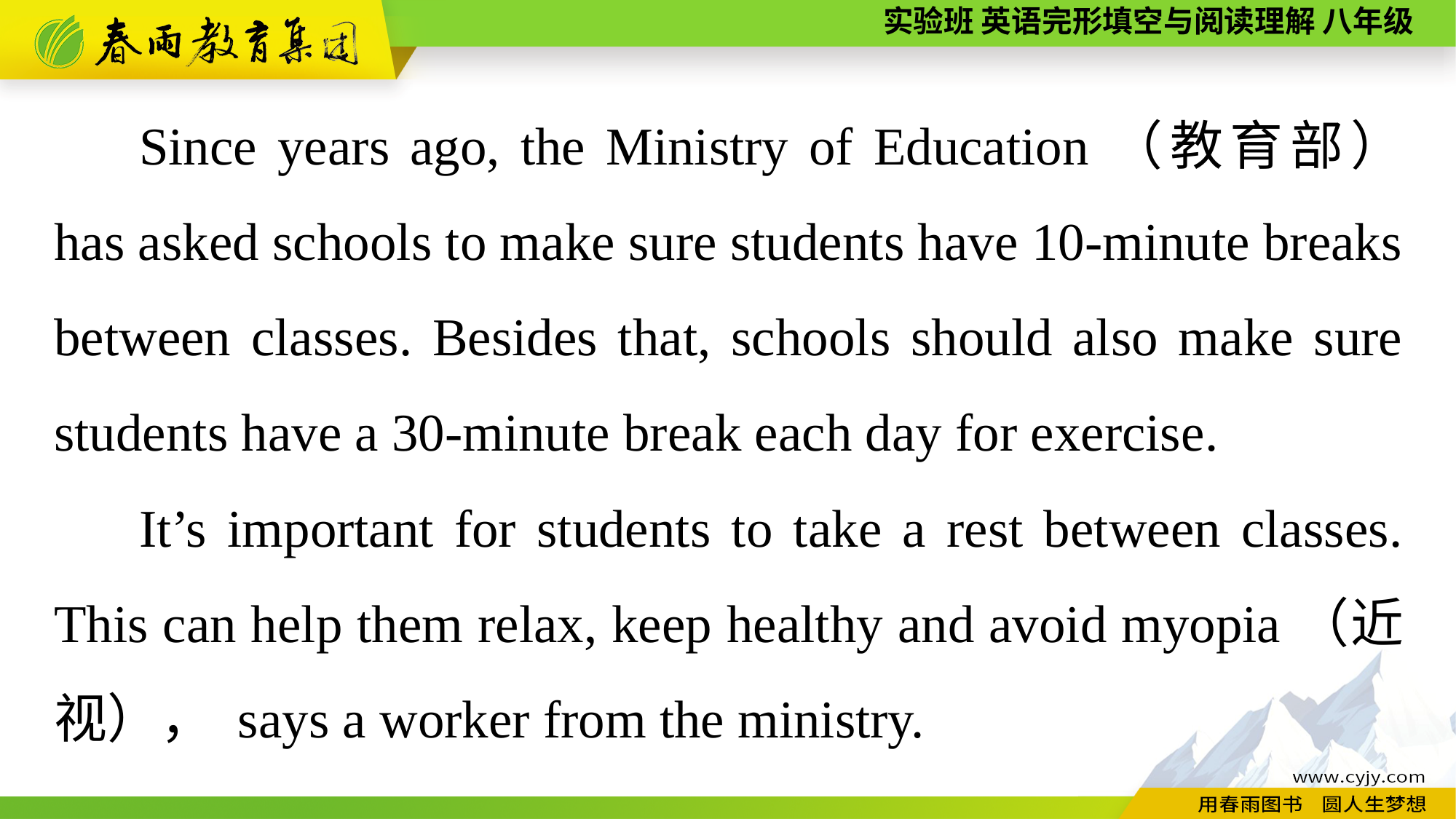

Since years ago, the Ministry of Education（教育部） has asked schools to make sure students have 10-minute breaks between classes. Besides that, schools should also make sure students have a 30-minute break each day for exercise.
It’s important for students to take a rest between classes. This can help them relax, keep healthy and avoid myopia（近视）， says a worker from the ministry.